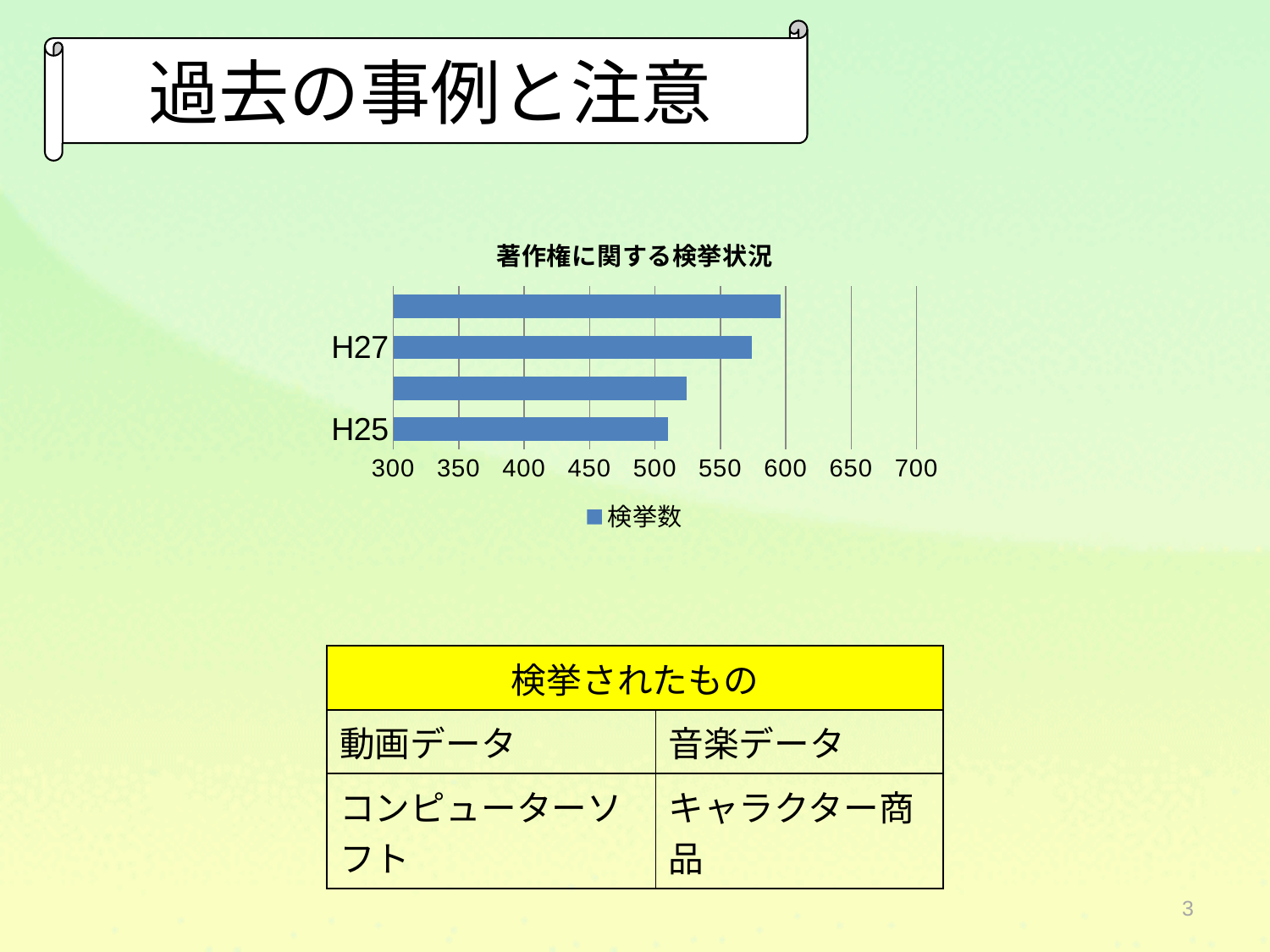

過去の事例と注意

### Chart: 著作権に関する検挙状況

| Category | 検挙数 |
|---|---|
| H25 | 510.0 |
| H26 | 524.0 |
| H27 | 574.0 |
| H28 | 596.0 |
| 検挙されたもの |  |
| --- | --- |
| 動画データ | 音楽データ |
| コンピューターソフト | キャラクター商品 |
3